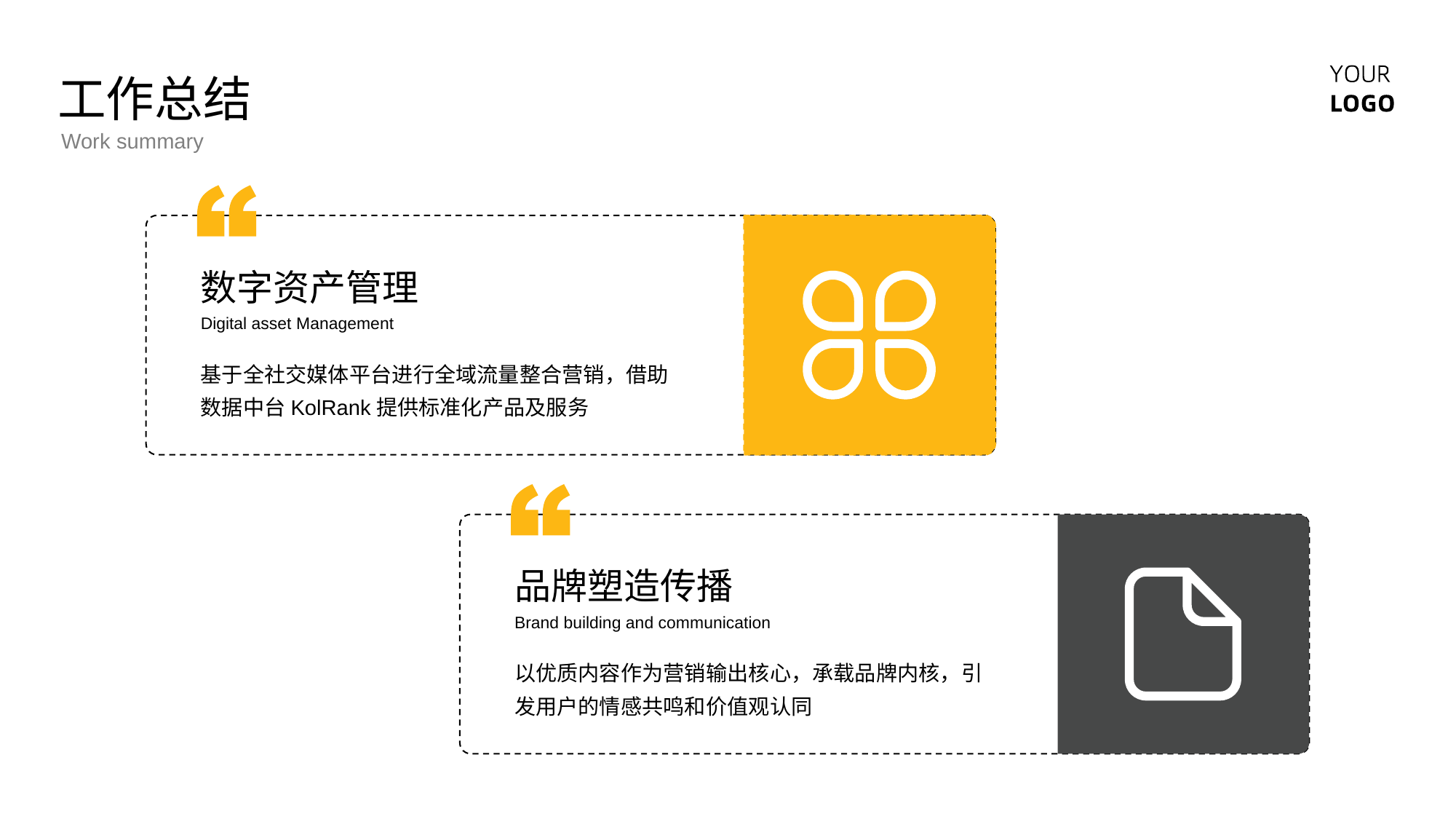

工作总结
Work summary

数字资产管理

Digital asset Management
基于全社交媒体平台进行全域流量整合营销，借助数据中台KolRank提供标准化产品及服务

品牌塑造传播

Brand building and communication
以优质内容作为营销输出核心，承载品牌内核，引发用户的情感共鸣和价值观认同